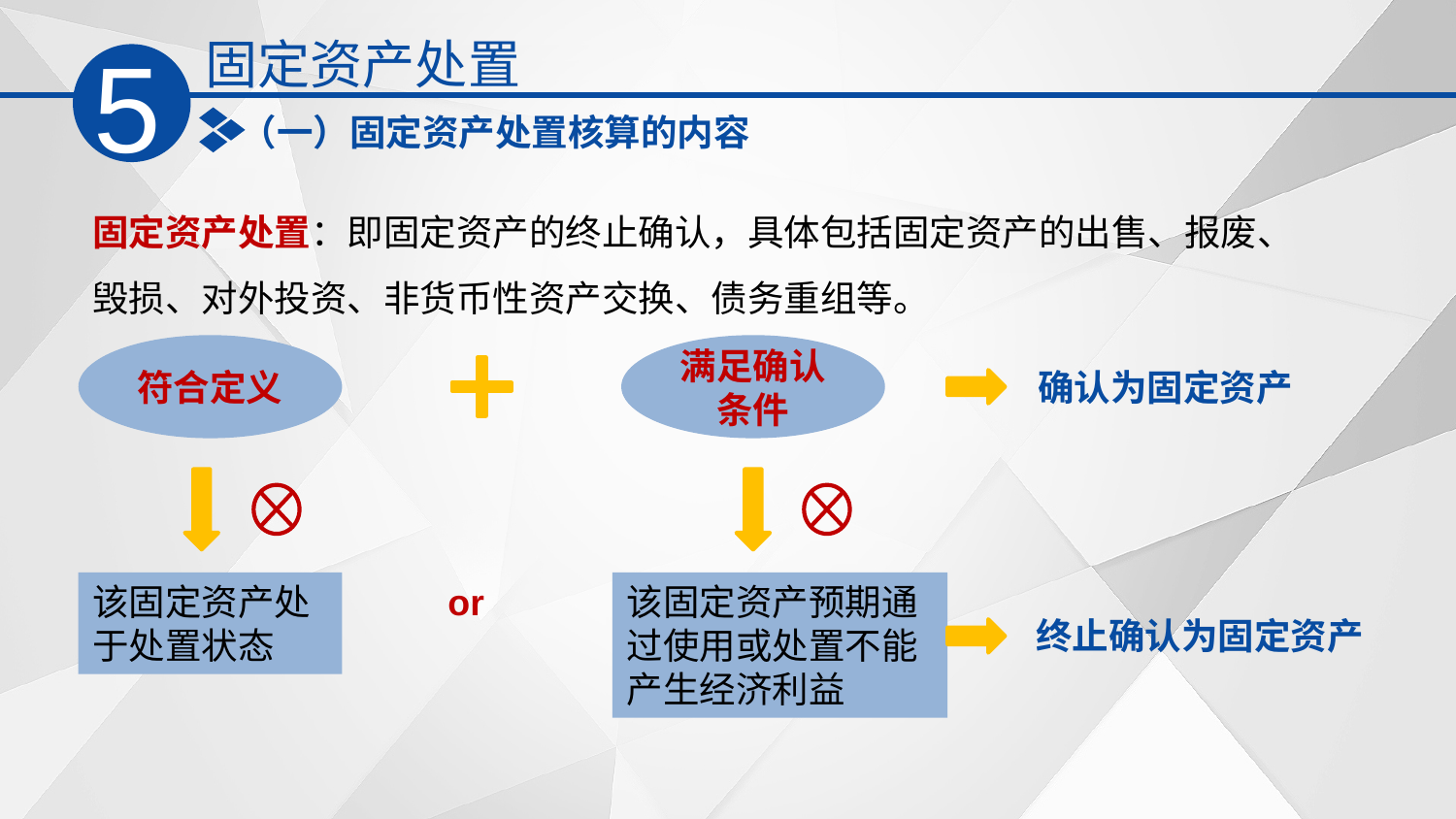

固定资产处置
5

（一）固定资产处置核算的内容

固定资产处置：即固定资产的终止确认，具体包括固定资产的出售、报废、毁损、对外投资、非货币性资产交换、债务重组等。
符合定义
满足确认条件

确认为固定资产

该固定资产处于处置状态
or
该固定资产预期通过使用或处置不能产生经济利益
终止确认为固定资产